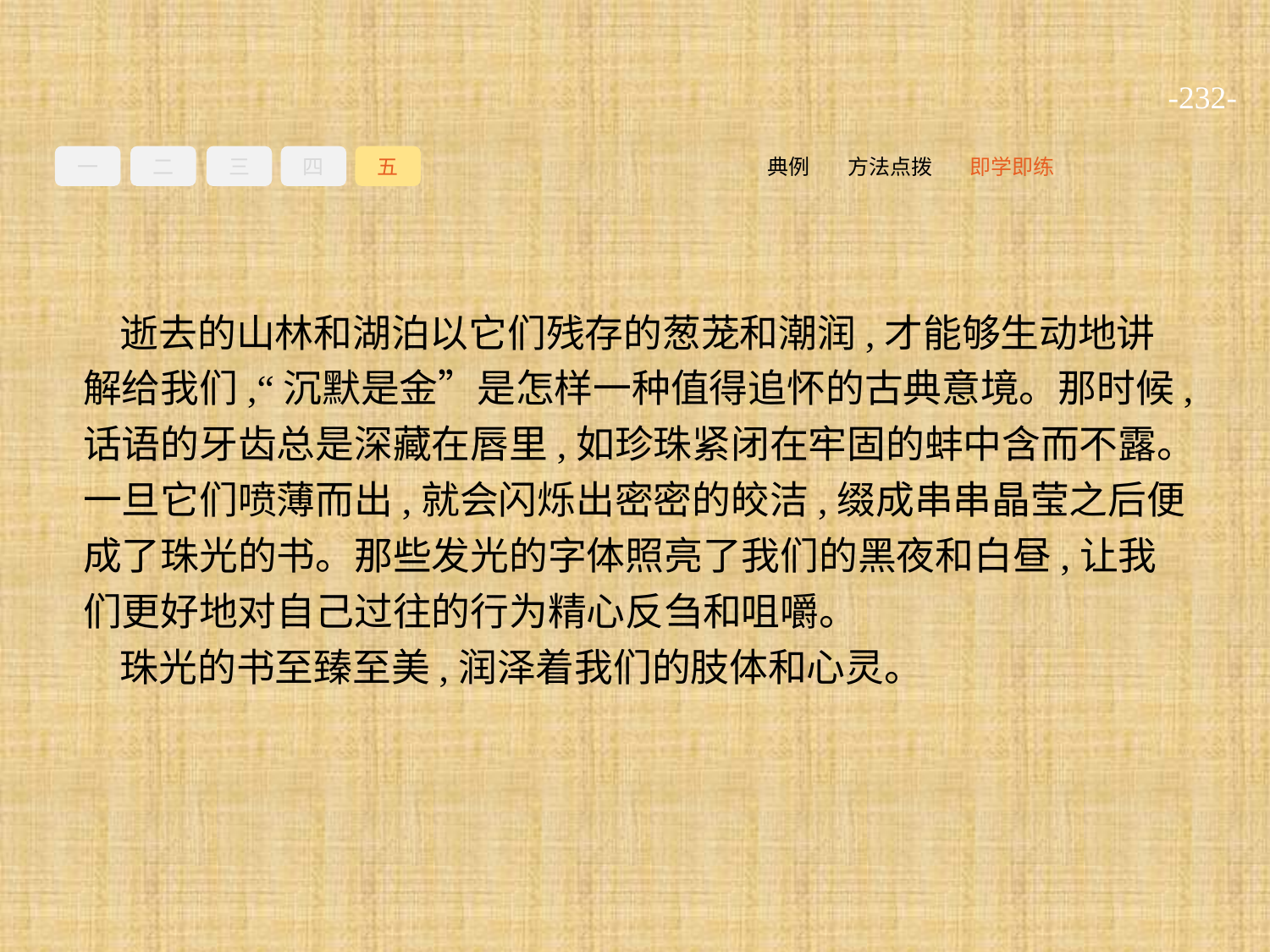

-232-
一
二
三
四
五
即学即练
方法点拨
典例
逝去的山林和湖泊以它们残存的葱茏和潮润,才能够生动地讲解给我们,“沉默是金”是怎样一种值得追怀的古典意境。那时候,话语的牙齿总是深藏在唇里,如珍珠紧闭在牢固的蚌中含而不露。一旦它们喷薄而出,就会闪烁出密密的皎洁,缀成串串晶莹之后便成了珠光的书。那些发光的字体照亮了我们的黑夜和白昼,让我们更好地对自己过往的行为精心反刍和咀嚼。
珠光的书至臻至美,润泽着我们的肢体和心灵。